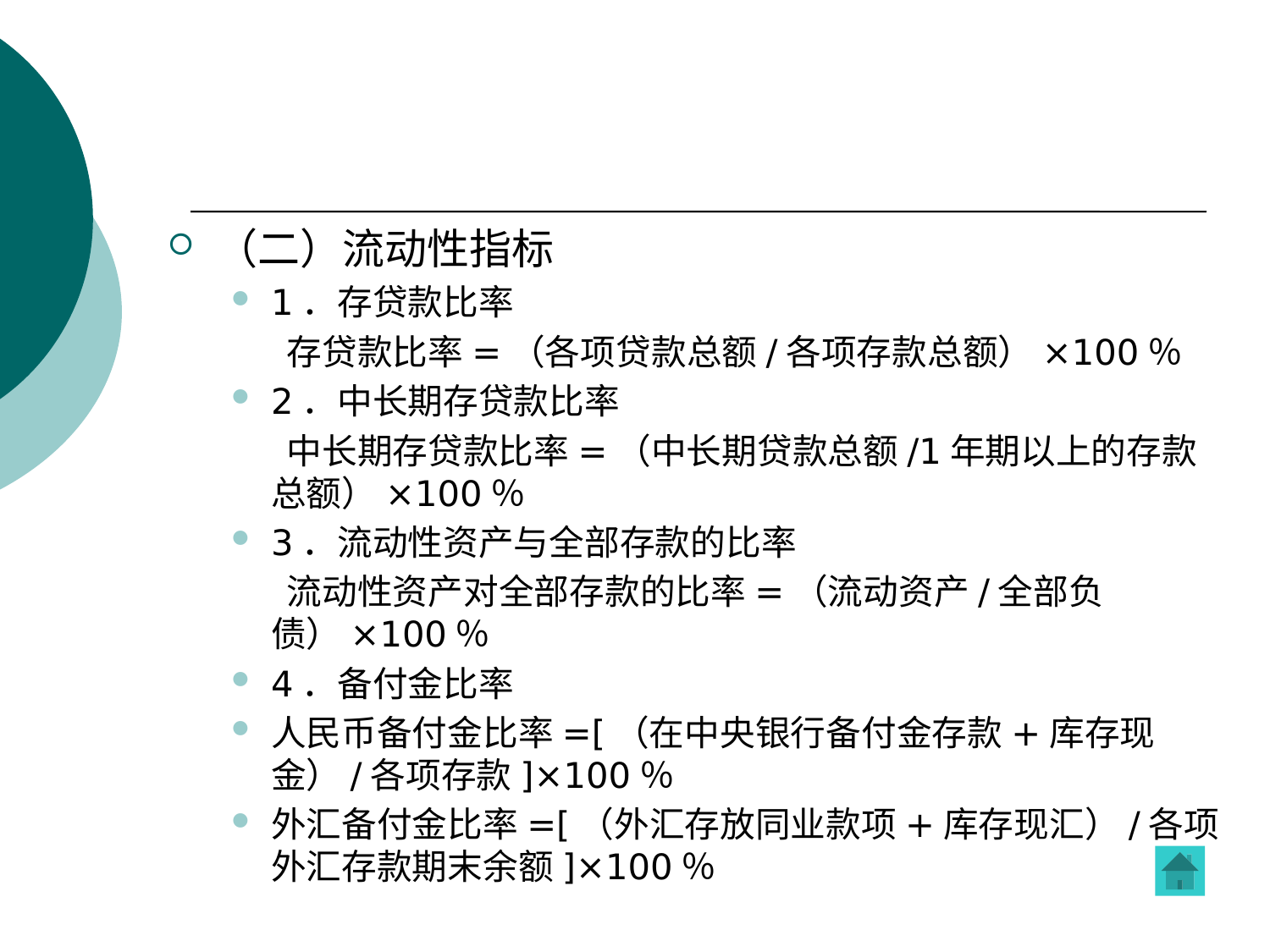

#
（二）流动性指标
1．存贷款比率
      存贷款比率=（各项贷款总额/各项存款总额）×100％
2．中长期存贷款比率
      中长期存贷款比率=（中长期贷款总额/1年期以上的存款总额）×100％
3．流动性资产与全部存款的比率
      流动性资产对全部存款的比率=（流动资产/全部负债）×100％
4．备付金比率
人民币备付金比率=[（在中央银行备付金存款+库存现金）/各项存款]×100％
外汇备付金比率=[（外汇存放同业款项+库存现汇）/各项外汇存款期末余额]×100％